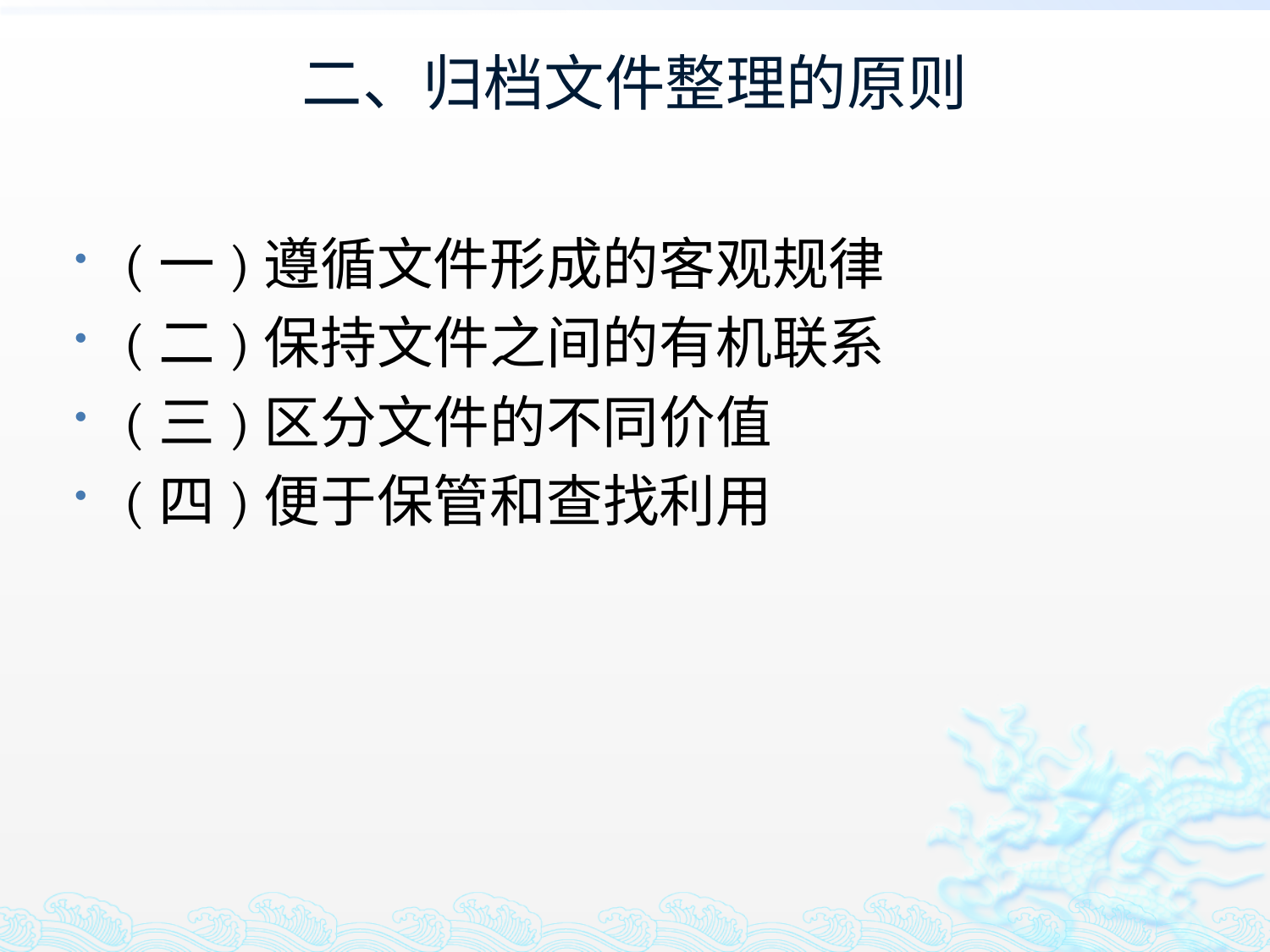

# 二、归档文件整理的原则
(一)遵循文件形成的客观规律
(二)保持文件之间的有机联系
(三)区分文件的不同价值
(四)便于保管和查找利用